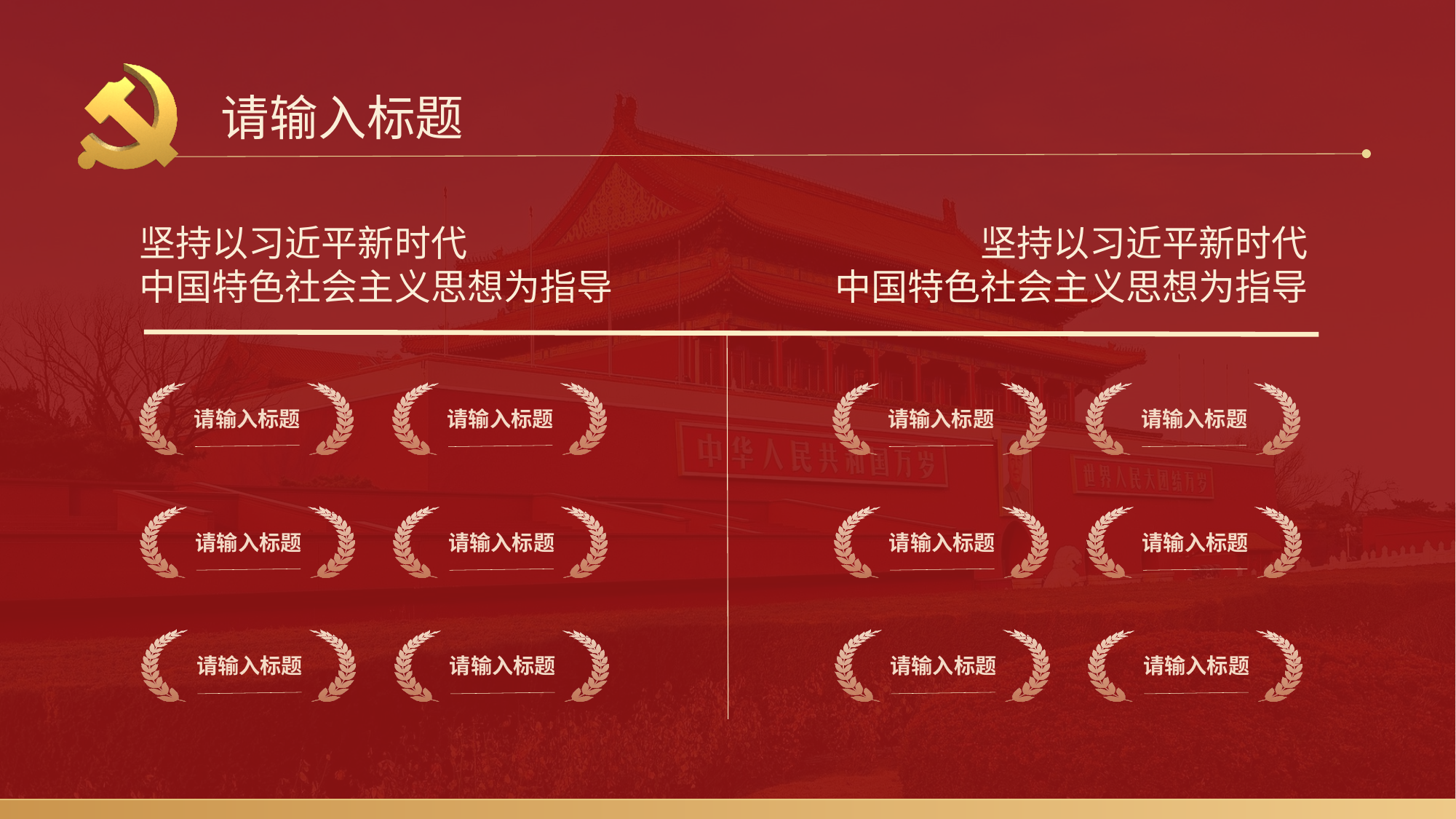

请输入标题
坚持以习近平新时代
中国特色社会主义思想为指导
坚持以习近平新时代
中国特色社会主义思想为指导

请输入标题

请输入标题

请输入标题

请输入标题

请输入标题

请输入标题

请输入标题

请输入标题

请输入标题

请输入标题

请输入标题

请输入标题